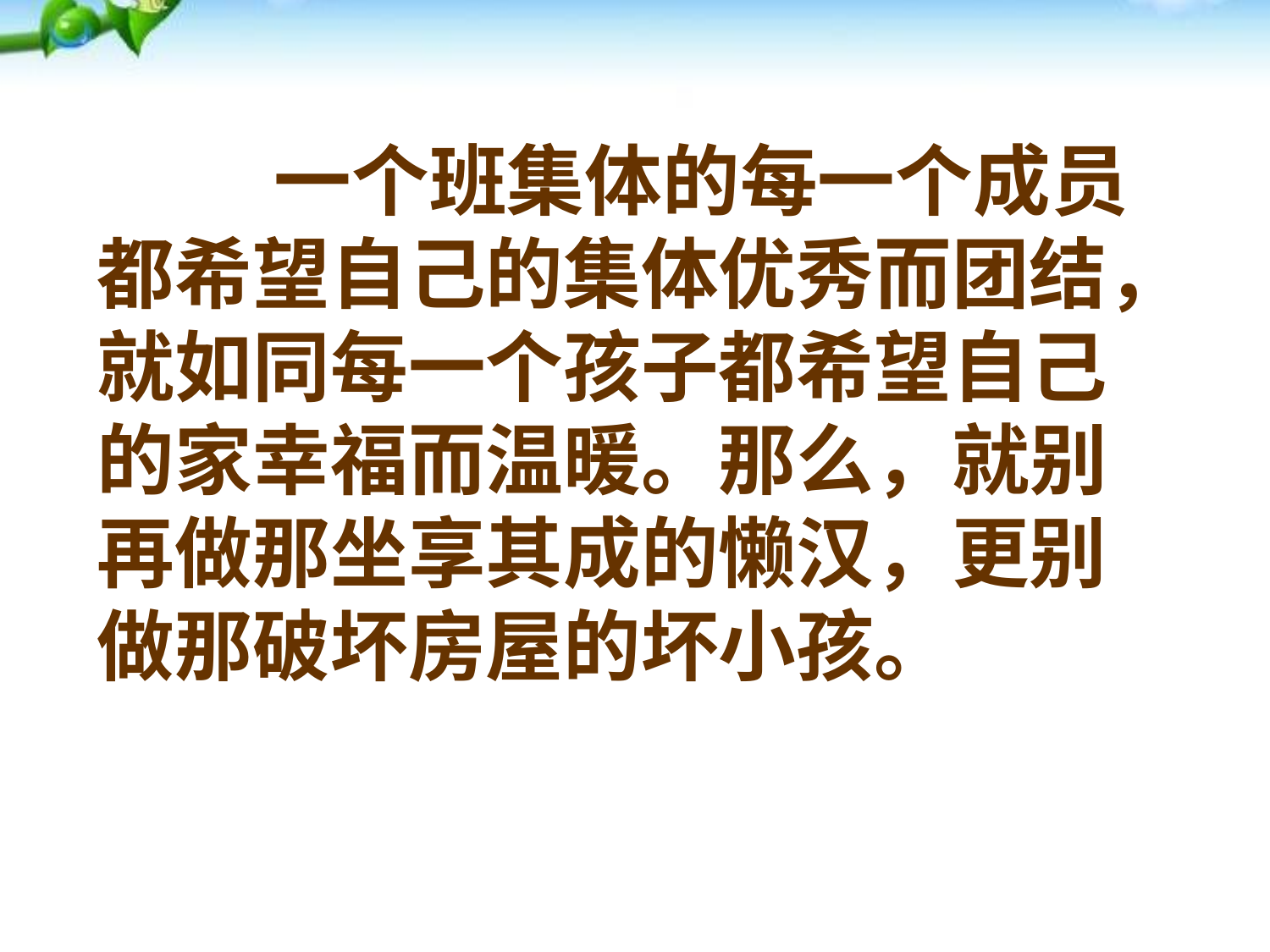

一个班集体的每一个成员都希望自己的集体优秀而团结，就如同每一个孩子都希望自己的家幸福而温暖。那么，就别再做那坐享其成的懒汉，更别做那破坏房屋的坏小孩。